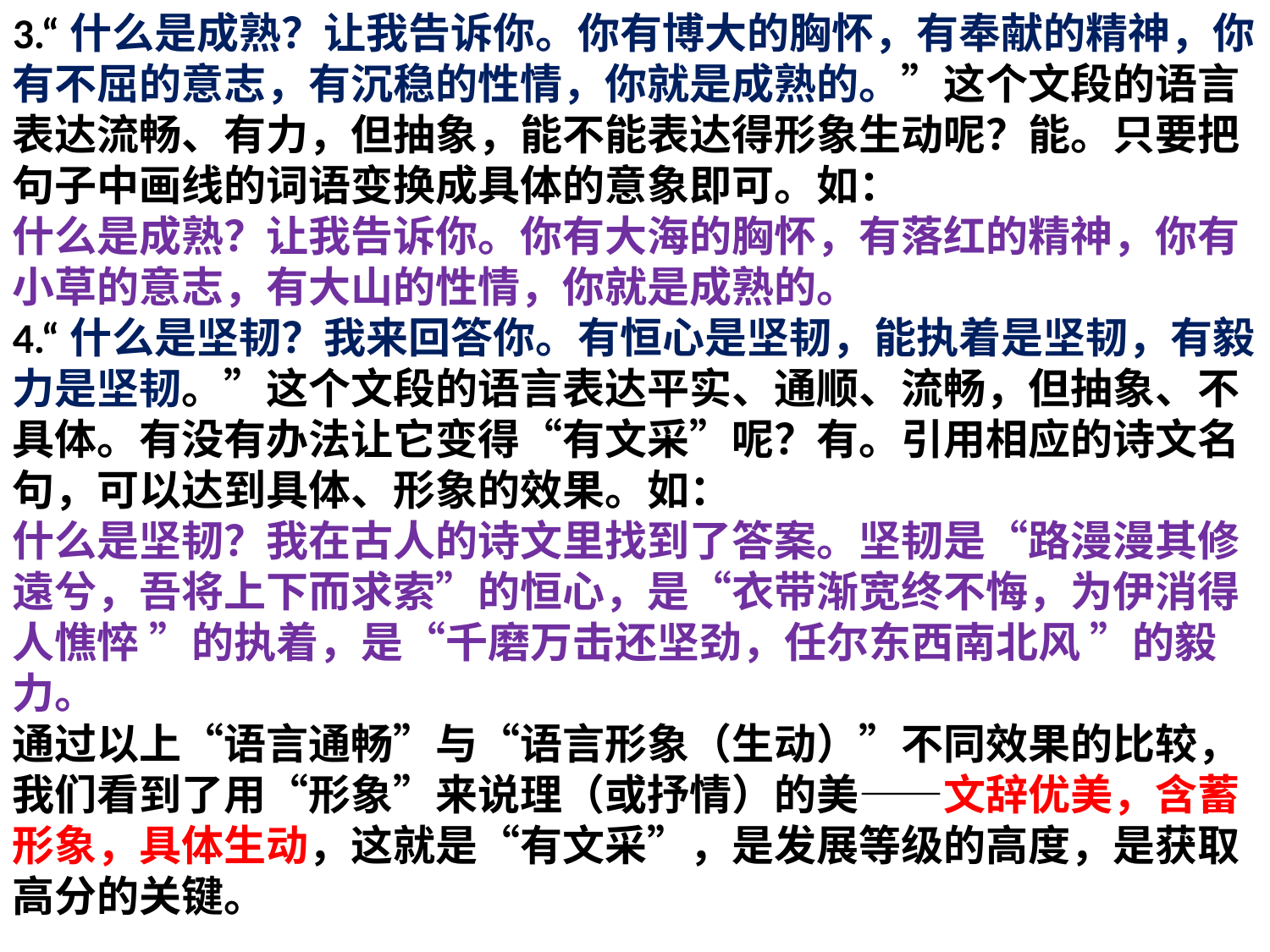

3.“什么是成熟？让我告诉你。你有博大的胸怀，有奉献的精神，你有不屈的意志，有沉稳的性情，你就是成熟的。”这个文段的语言表达流畅、有力，但抽象，能不能表达得形象生动呢？能。只要把句子中画线的词语变换成具体的意象即可。如：
什么是成熟？让我告诉你。你有大海的胸怀，有落红的精神，你有小草的意志，有大山的性情，你就是成熟的。
4.“什么是坚韧？我来回答你。有恒心是坚韧，能执着是坚韧，有毅力是坚韧。”这个文段的语言表达平实、通顺、流畅，但抽象、不具体。有没有办法让它变得“有文采”呢？有。引用相应的诗文名句，可以达到具体、形象的效果。如：
什么是坚韧？我在古人的诗文里找到了答案。坚韧是“路漫漫其修遠兮，吾将上下而求索”的恒心，是“衣带渐宽终不悔，为伊消得人憔悴 ”的执着，是“千磨万击还坚劲，任尔东西南北风 ”的毅力。
通过以上“语言通畅”与“语言形象（生动）”不同效果的比较，我们看到了用“形象”来说理（或抒情）的美——文辞优美，含蓄形象，具体生动，这就是“有文采”，是发展等级的高度，是获取高分的关键。